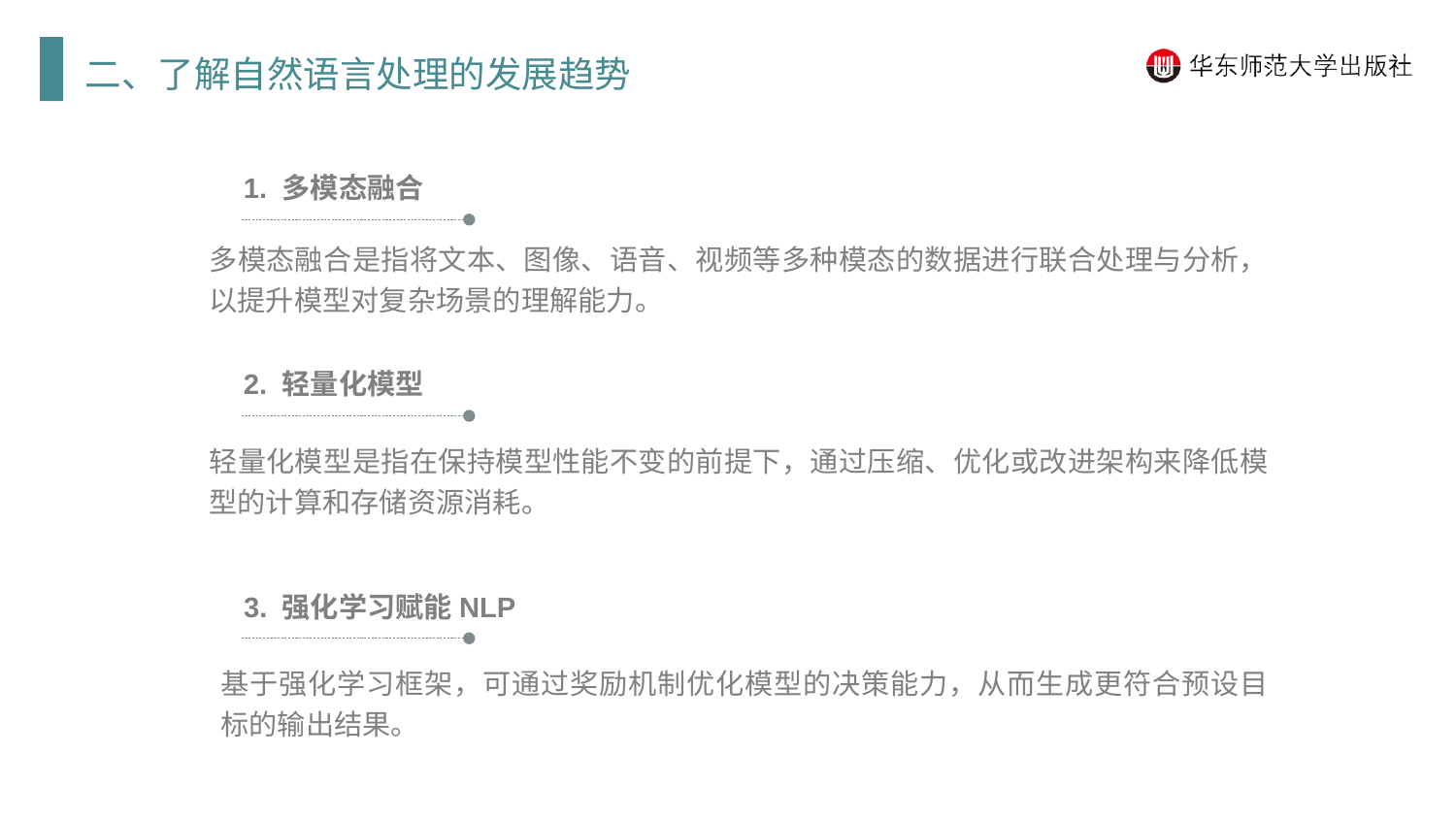

二、了解自然语言处理的发展趋势
1. 多模态融合
多模态融合是指将文本、图像、语音、视频等多种模态的数据进行联合处理与分析，以提升模型对复杂场景的理解能力。
2. 轻量化模型
轻量化模型是指在保持模型性能不变的前提下，通过压缩、优化或改进架构来降低模型的计算和存储资源消耗。
3. 强化学习赋能NLP
基于强化学习框架，可通过奖励机制优化模型的决策能力，从而生成更符合预设目标的输出结果。